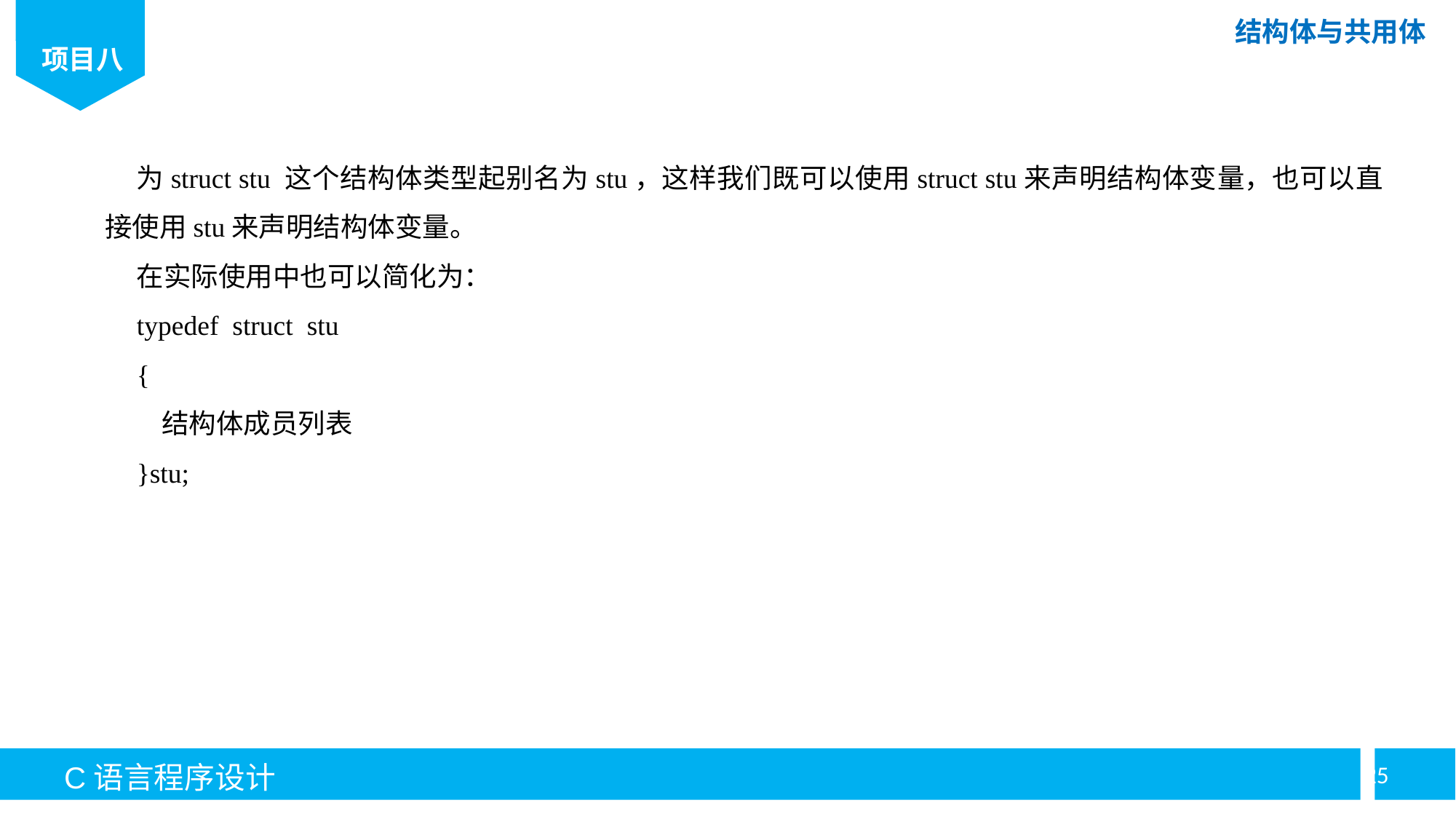

为struct stu 这个结构体类型起别名为stu，这样我们既可以使用struct stu来声明结构体变量，也可以直接使用stu来声明结构体变量。
在实际使用中也可以简化为：
typedef  struct  stu
{
   结构体成员列表
}stu;